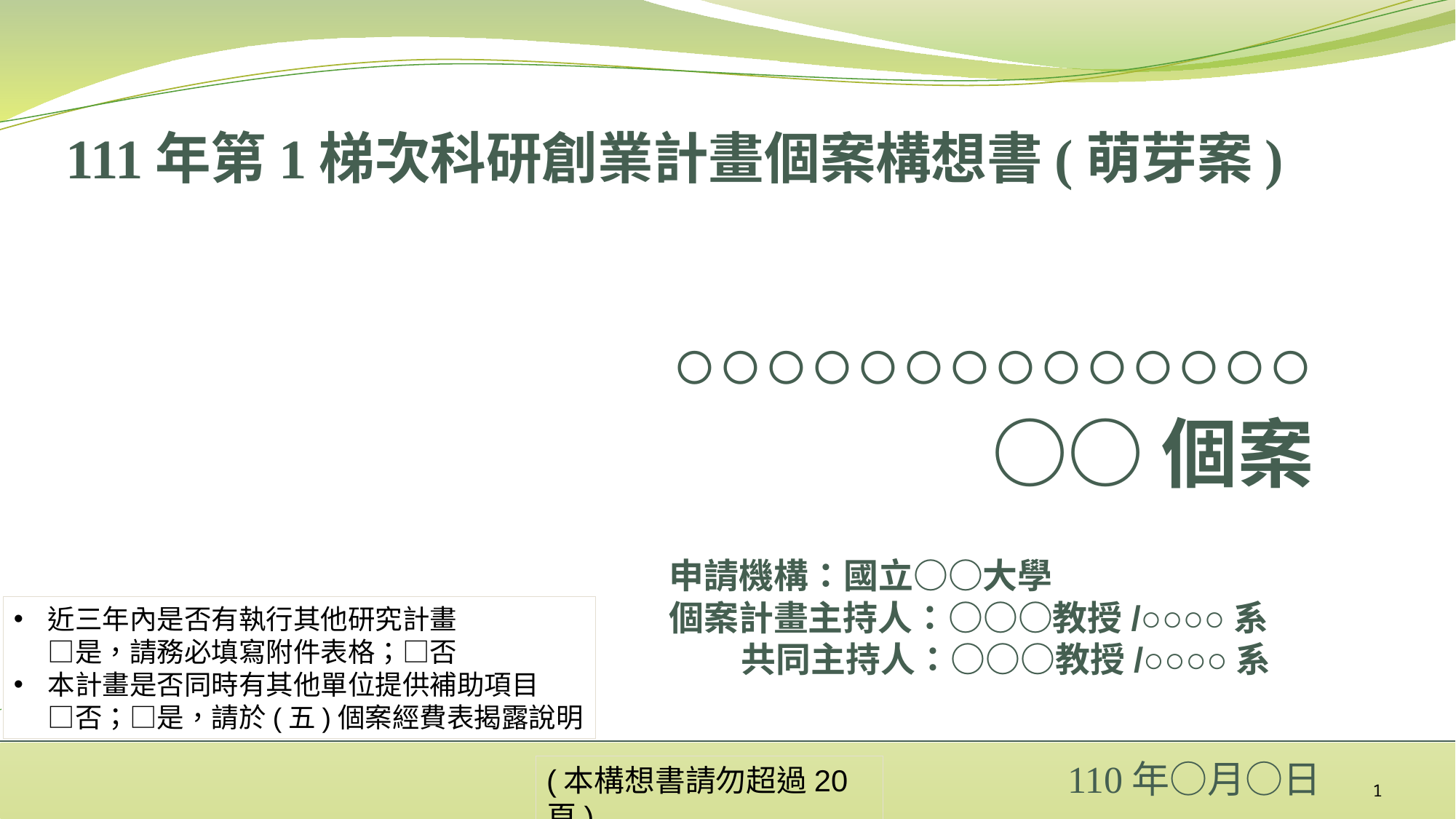

# 111年第1梯次科研創業計畫個案構想書(萌芽案)
○○○○○○○○○○○○○○
○○個案
申請機構：國立○○大學
個案計畫主持人：○○○教授/○○○○系
        共同主持人：○○○教授/○○○○系

近三年內是否有執行其他研究計畫
□是，請務必填寫附件表格；□否
本計畫是否同時有其他單位提供補助項目
□否；□是，請於(五)個案經費表揭露說明
 110年○月○日
(本構想書請勿超過20頁)
1